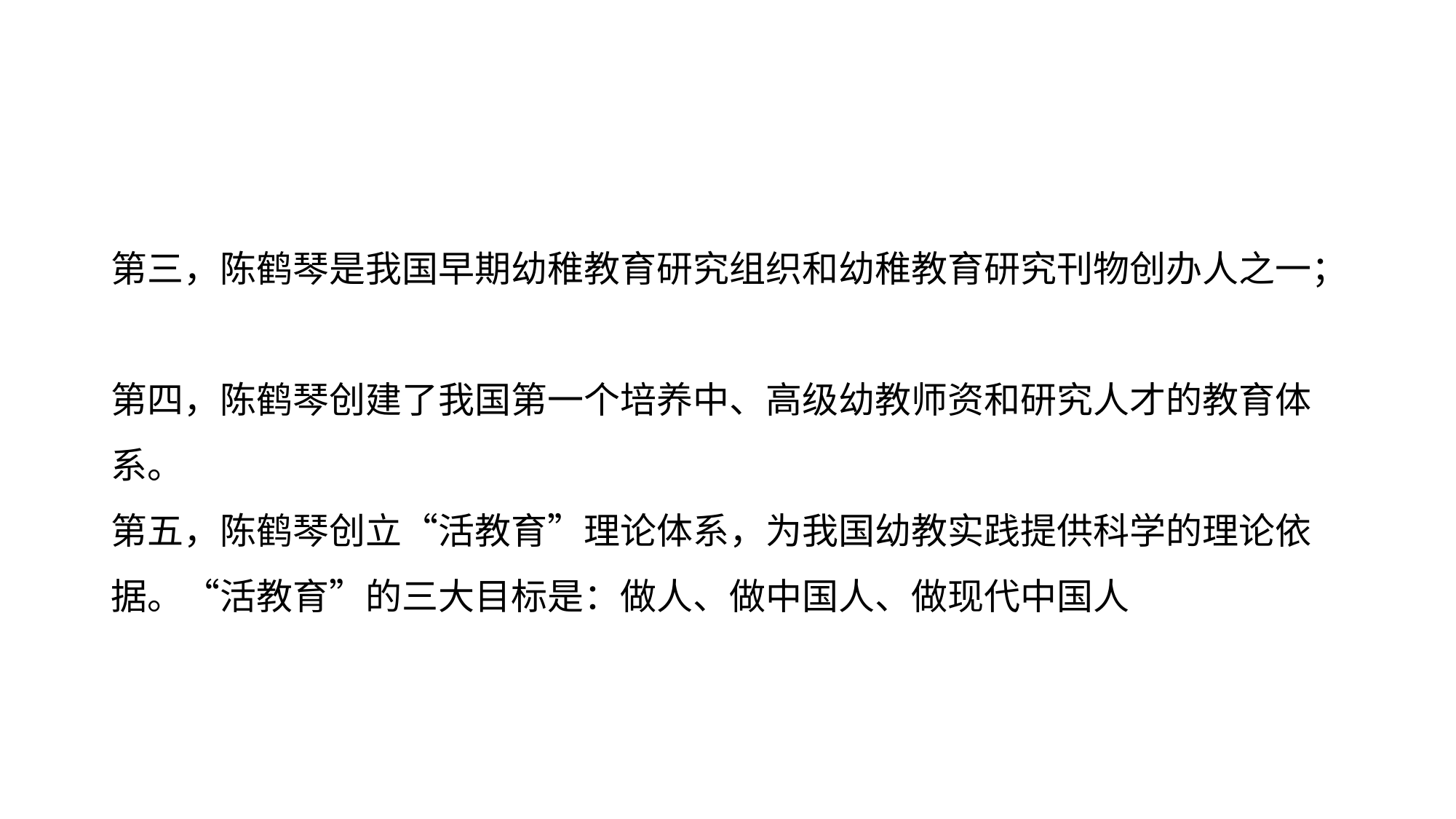

#
第三，陈鹤琴是我国早期幼稚教育研究组织和幼稚教育研究刊物创办人之一；

第四，陈鹤琴创建了我国第一个培养中、高级幼教师资和研究人才的教育体系。
第五，陈鹤琴创立“活教育”理论体系，为我国幼教实践提供科学的理论依据。“活教育”的三大目标是：做人、做中国人、做现代中国人